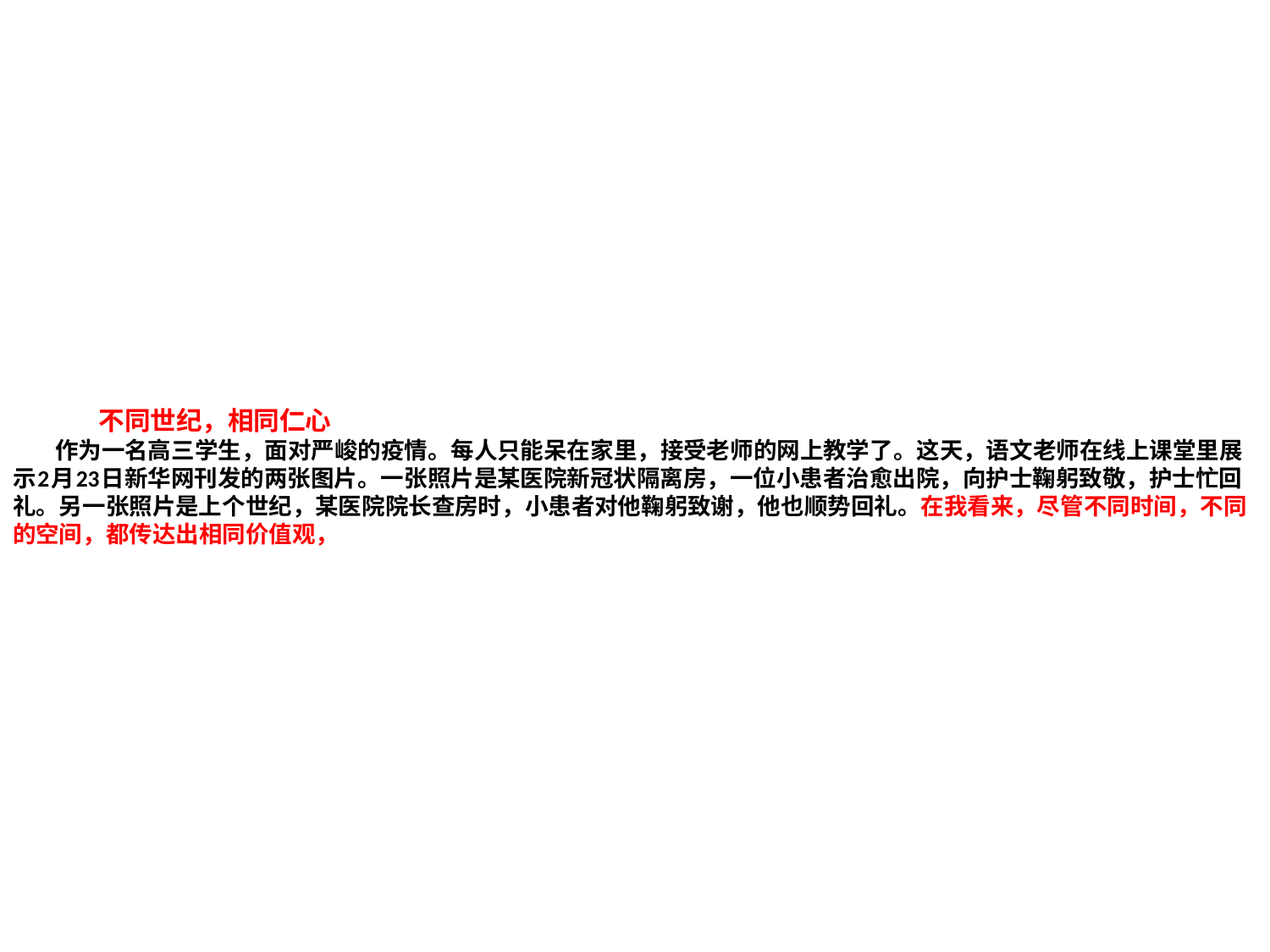

# 不同世纪，相同仁心 作为一名高三学生，面对严峻的疫情。每人只能呆在家里，接受老师的网上教学了。这天，语文老师在线上课堂里展示2月23日新华网刊发的两张图片。一张照片是某医院新冠状隔离房，一位小患者治愈出院，向护士鞠躬致敬，护士忙回礼。另一张照片是上个世纪，某医院院长查房时，小患者对他鞠躬致谢，他也顺势回礼。在我看来，尽管不同时间，不同的空间，都传达出相同价值观，